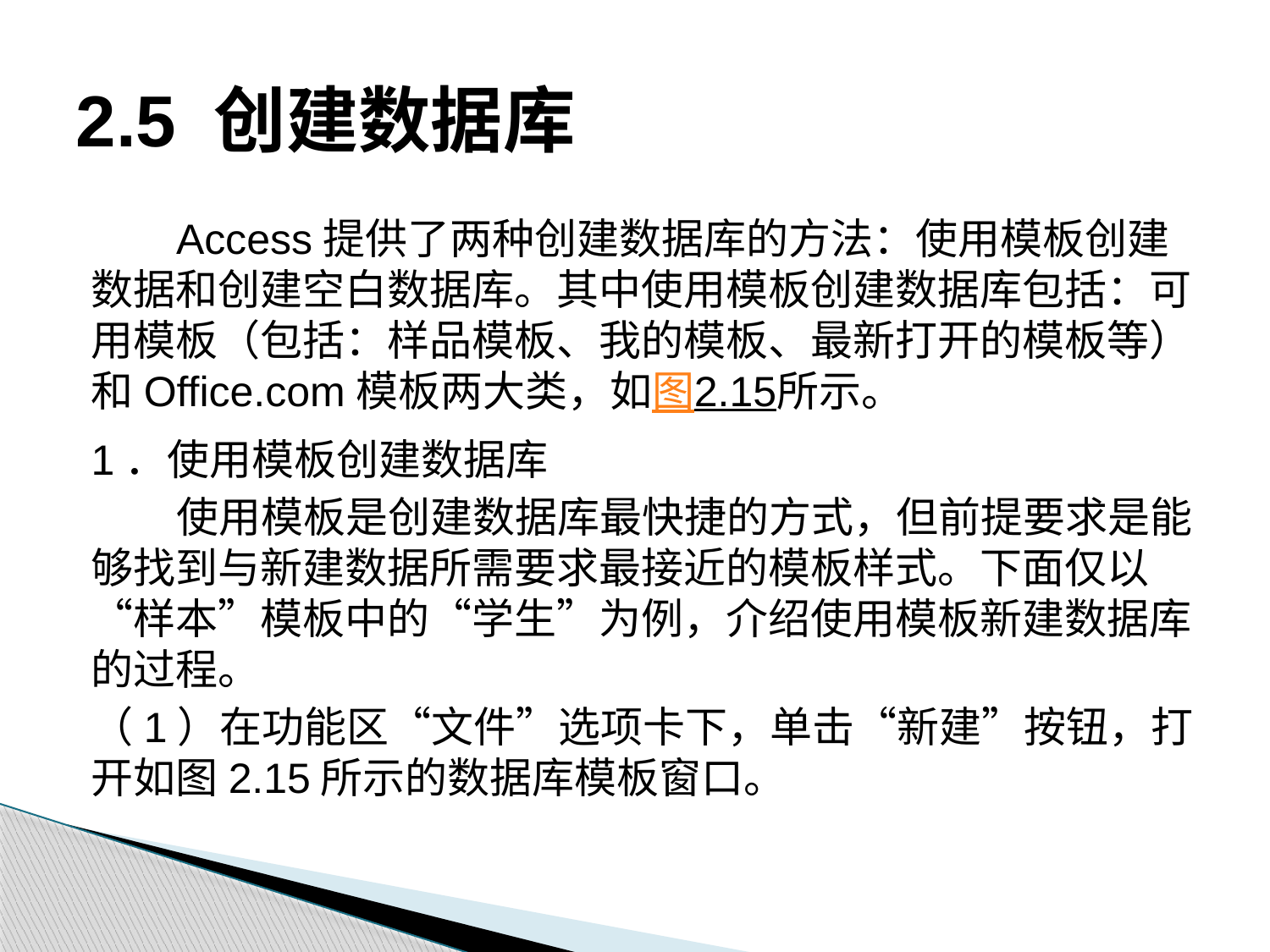

# 2.5 创建数据库
Access提供了两种创建数据库的方法：使用模板创建数据和创建空白数据库。其中使用模板创建数据库包括：可用模板（包括：样品模板、我的模板、最新打开的模板等）和Office.com模板两大类，如图2.15所示。
1．使用模板创建数据库
使用模板是创建数据库最快捷的方式，但前提要求是能够找到与新建数据所需要求最接近的模板样式。下面仅以“样本”模板中的“学生”为例，介绍使用模板新建数据库的过程。
（1）在功能区“文件”选项卡下，单击“新建”按钮，打开如图2.15所示的数据库模板窗口。